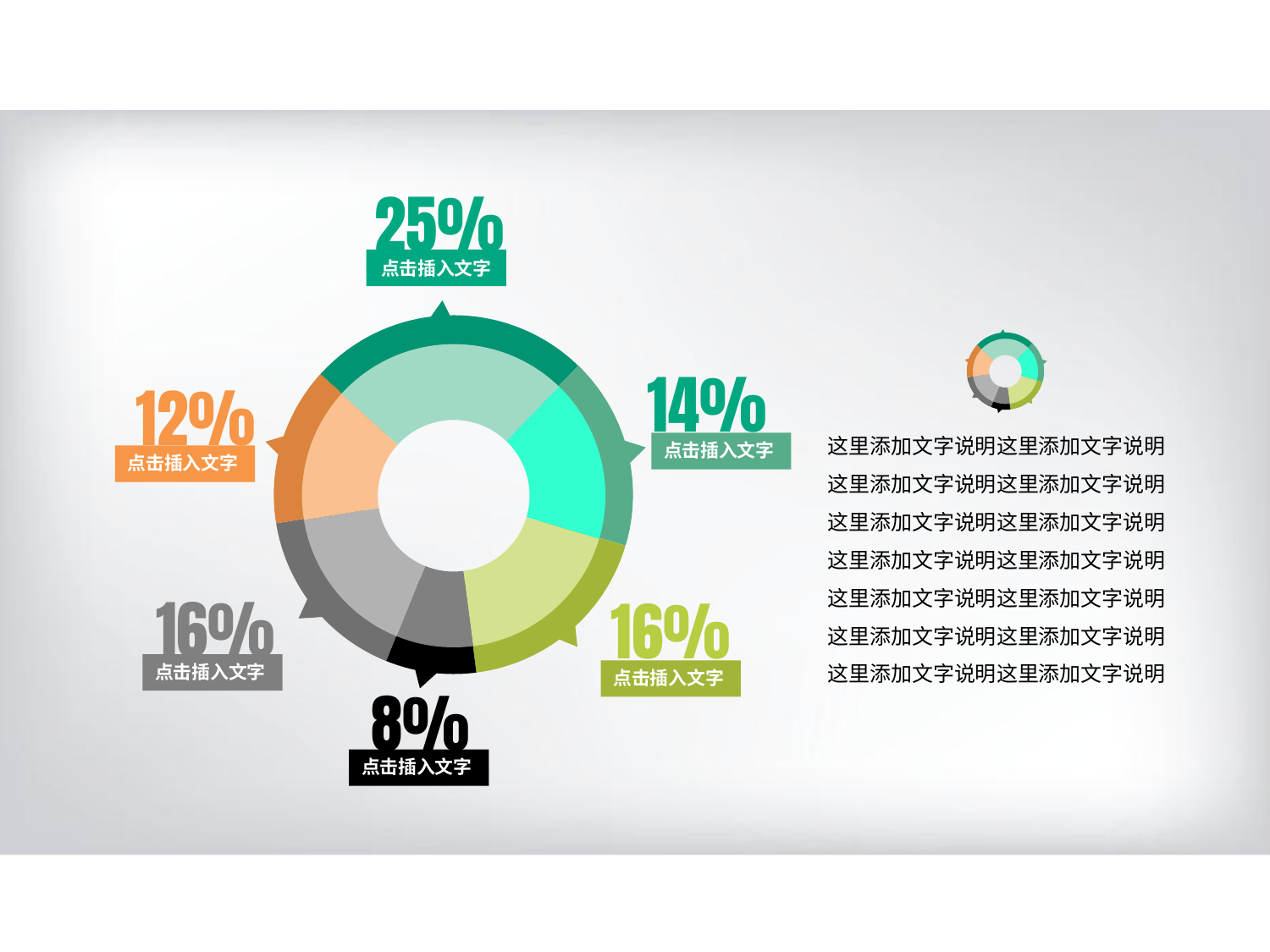

25%
点击插入文字

14%
12%
点击插入文字
点击插入文字
16%
16%
点击插入文字
点击插入文字
8%
点击插入文字

这里添加文字说明这里添加文字说明
这里添加文字说明这里添加文字说明
这里添加文字说明这里添加文字说明
这里添加文字说明这里添加文字说明
这里添加文字说明这里添加文字说明
这里添加文字说明这里添加文字说明
这里添加文字说明这里添加文字说明